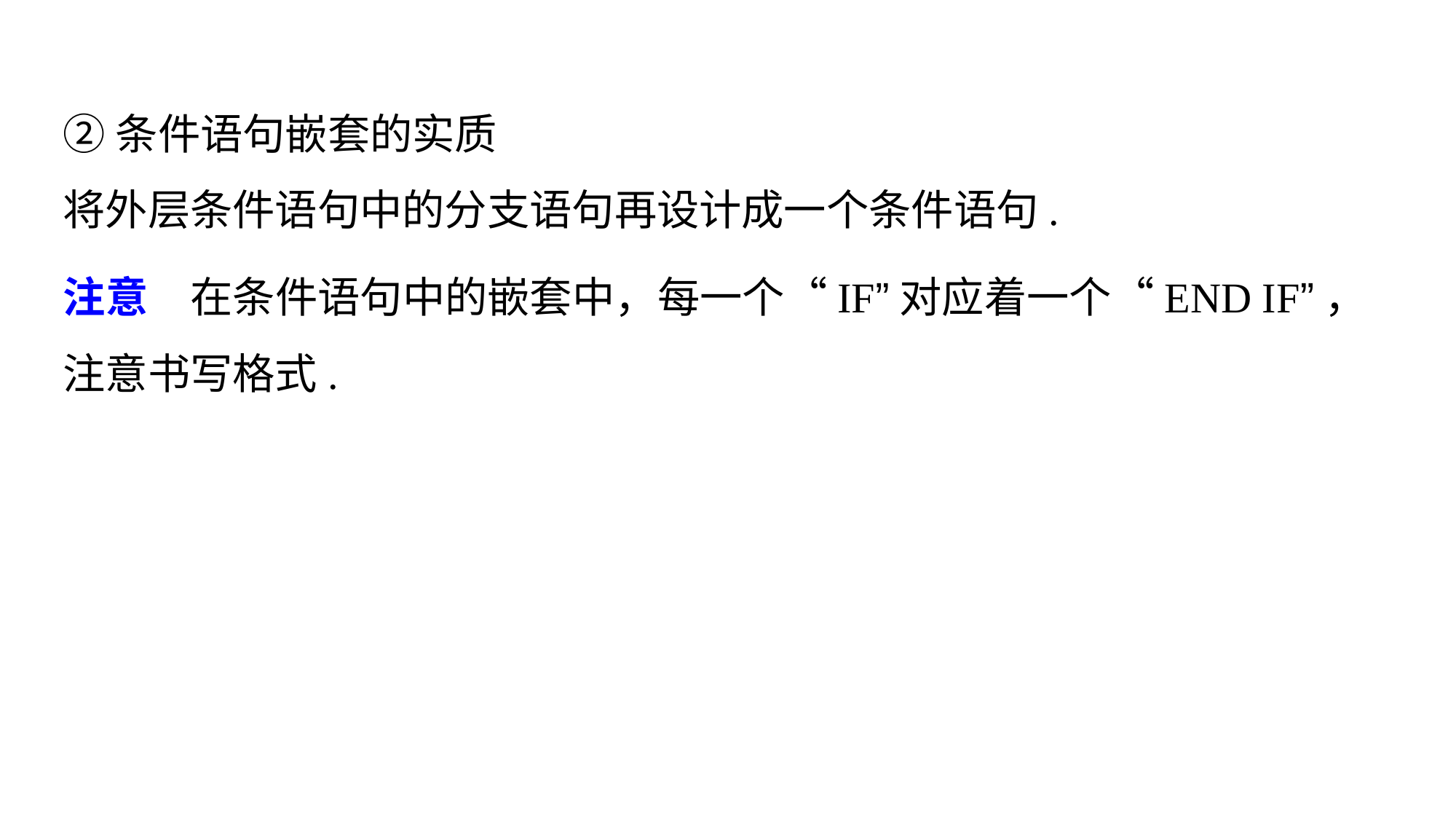

②条件语句嵌套的实质
将外层条件语句中的分支语句再设计成一个条件语句.
注意　在条件语句中的嵌套中，每一个“IF”对应着一个“END IF”，注意书写格式.